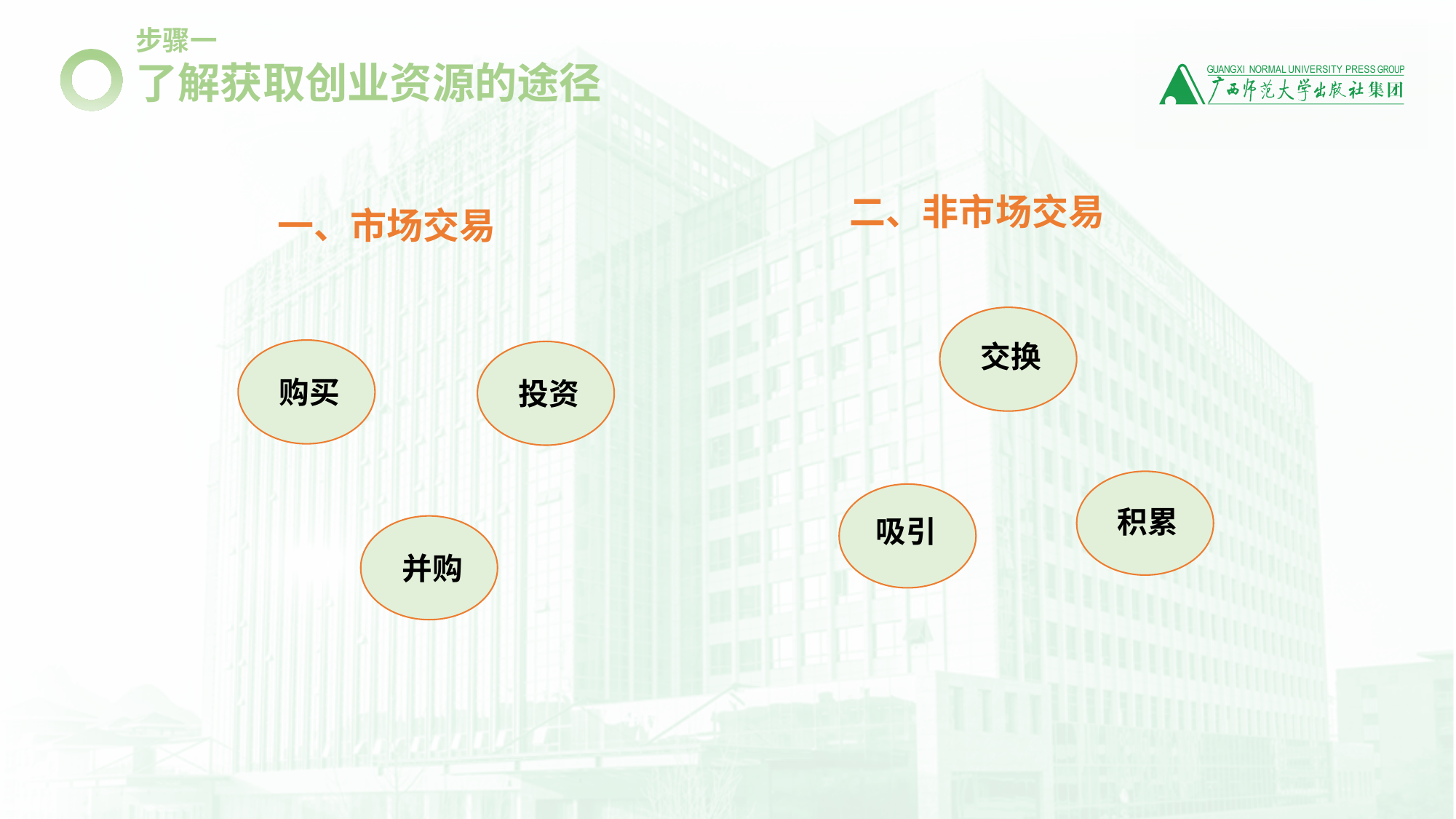

步骤一
了解获取创业资源的途径

二、非市场交易
一、市场交易

交换

购买

投资

积累

吸引

并购